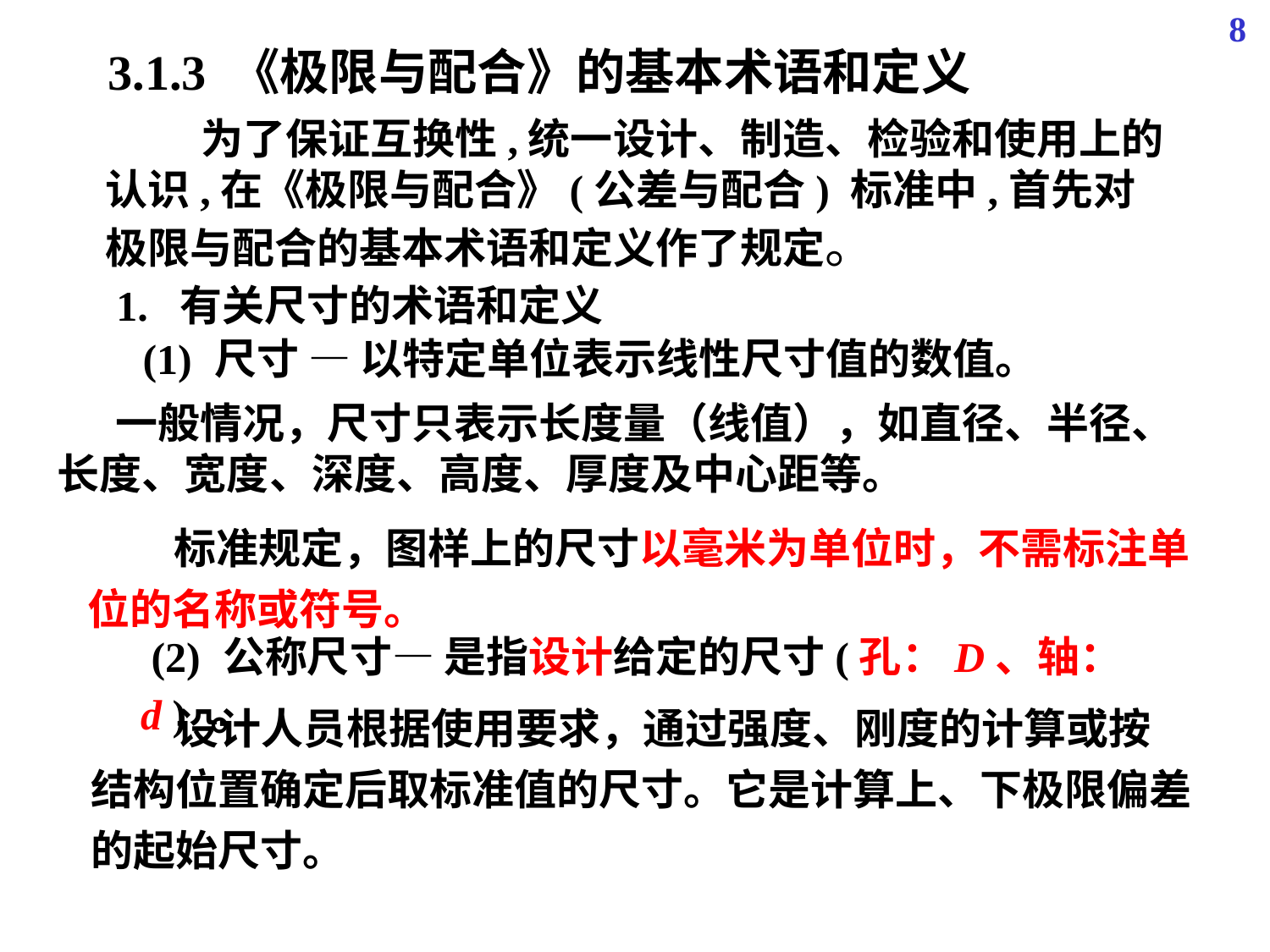

8
3.1.3 《极限与配合》的基本术语和定义
         为了保证互换性,统一设计、制造、检验和使用上的认识,在《极限与配合》(公差与配合) 标准中,首先对极限与配合的基本术语和定义作了规定。
    1.  有关尺寸的术语和定义
 (1) 尺寸 — 以特定单位表示线性尺寸值的数值。
     一般情况，尺寸只表示长度量（线值），如直径、半径、长度、宽度、深度、高度、厚度及中心距等。
        标准规定，图样上的尺寸以毫米为单位时，不需标注单位的名称或符号。
 (2) 公称尺寸— 是指设计给定的尺寸(孔：D、轴：d ) 。
        设计人员根据使用要求，通过强度、刚度的计算或按结构位置确定后取标准值的尺寸。它是计算上、下极限偏差的起始尺寸。